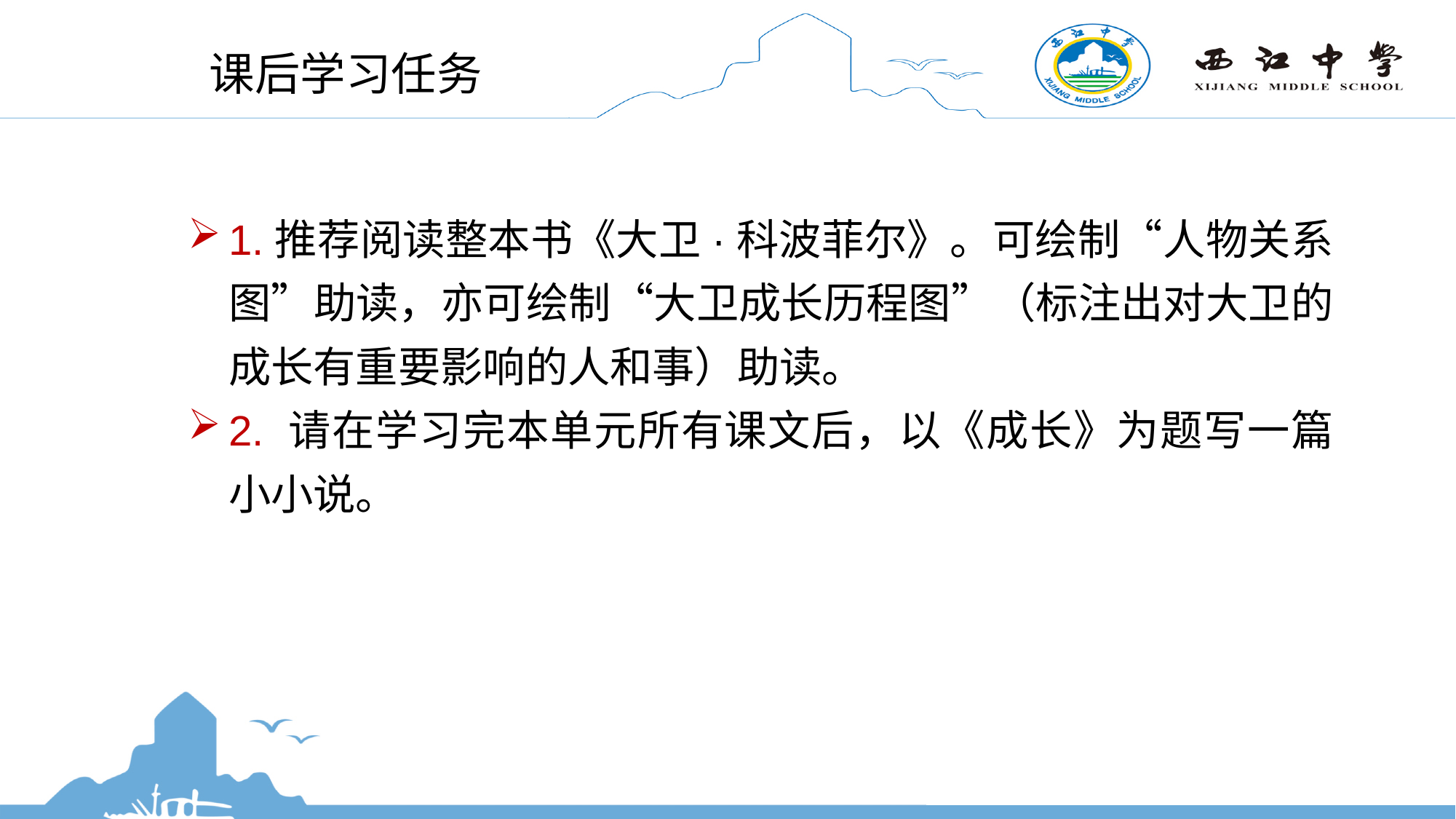

课后学习任务
1.推荐阅读整本书《大卫·科波菲尔》。可绘制“人物关系图”助读，亦可绘制“大卫成长历程图”（标注出对大卫的成长有重要影响的人和事）助读。
2. 请在学习完本单元所有课文后，以《成长》为题写一篇小小说。